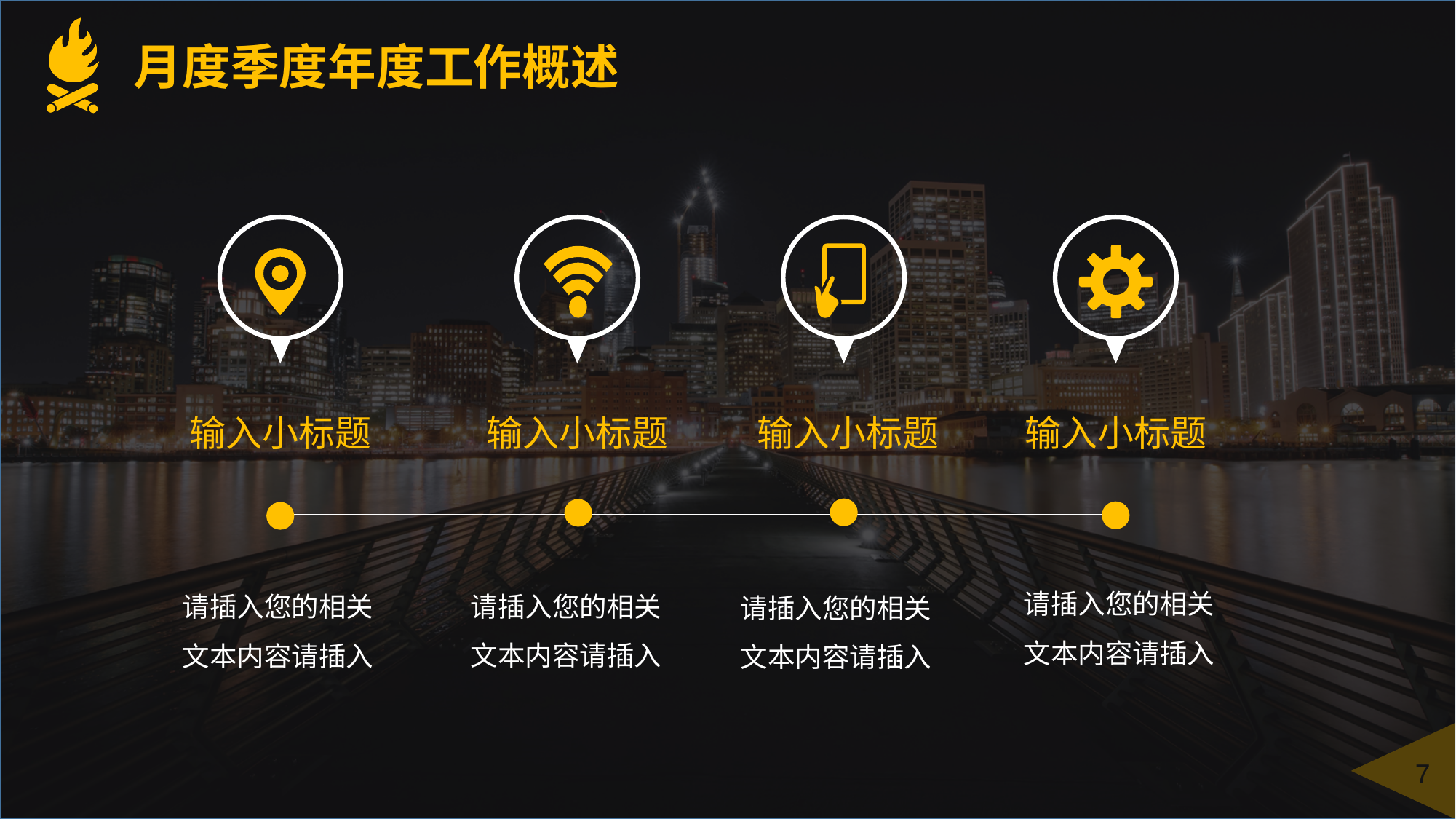

月度季度年度工作概述

输入小标题

输入小标题
输入小标题
输入小标题

请插入您的相关文本内容请插入
请插入您的相关文本内容请插入
请插入您的相关文本内容请插入
请插入您的相关文本内容请插入